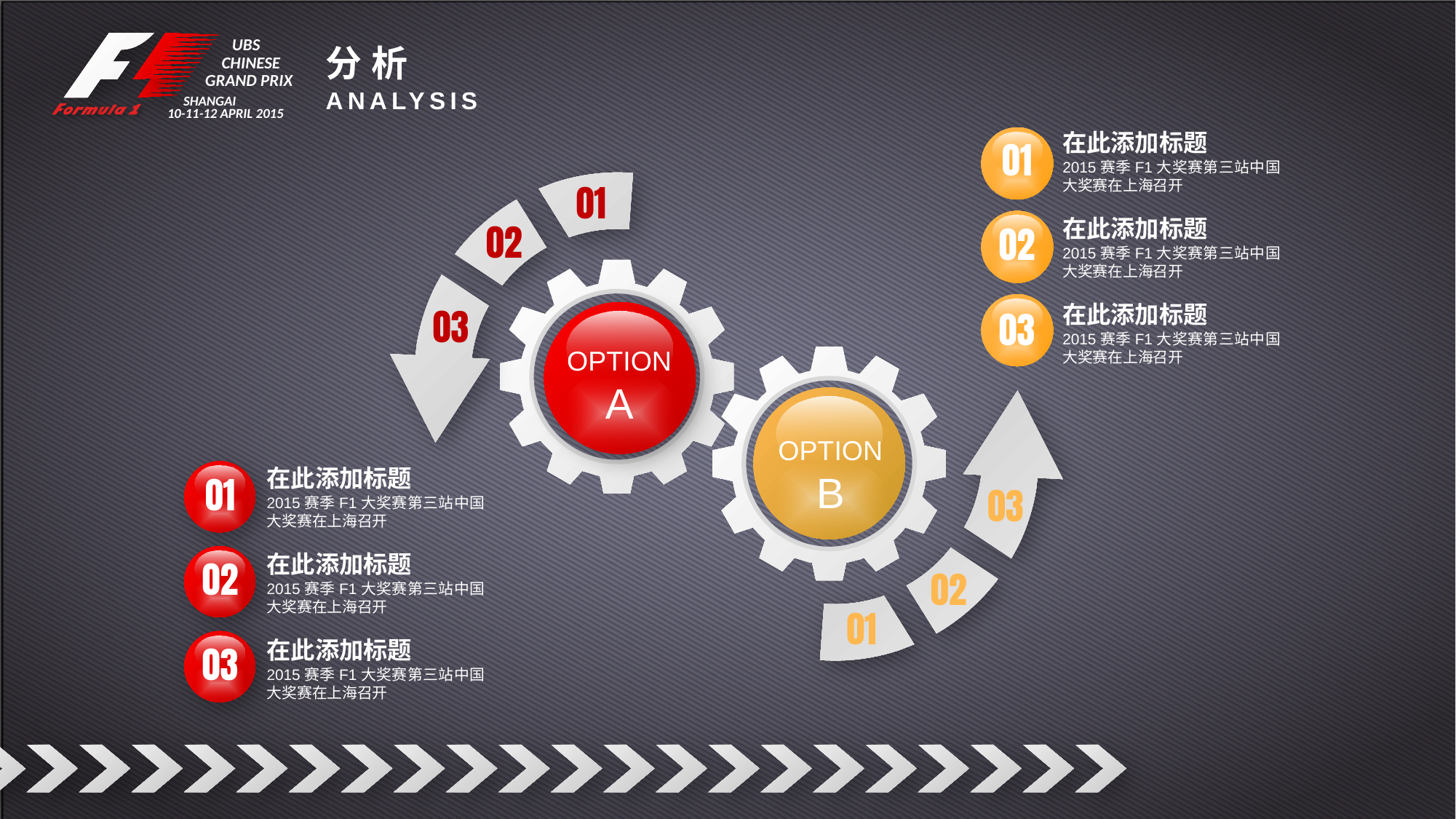

UBS

CHINESE
SHANGAI
10-11-12 APRIL 2015
GRAND PRIX
分析
Analysis
在此添加标题
2015赛季F1大奖赛第三站中国大奖赛在上海召开

01

01
02
03
在此添加标题
2015赛季F1大奖赛第三站中国大奖赛在上海召开

02

在此添加标题
2015赛季F1大奖赛第三站中国大奖赛在上海召开

03

OPTION A

OPTION B

03
02
01
在此添加标题
2015赛季F1大奖赛第三站中国大奖赛在上海召开

01
在此添加标题
2015赛季F1大奖赛第三站中国大奖赛在上海召开

02
在此添加标题
2015赛季F1大奖赛第三站中国大奖赛在上海召开

03